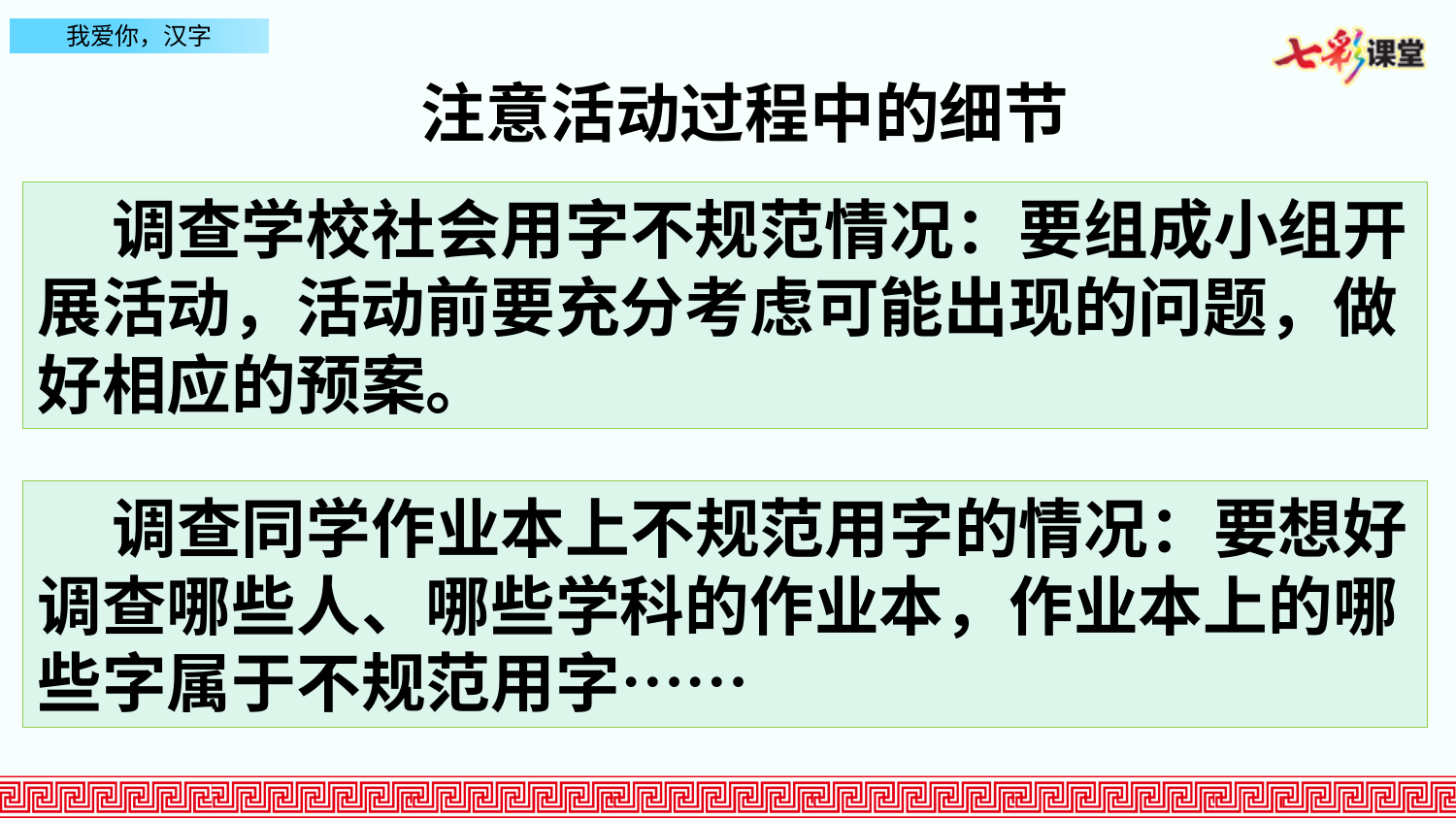

注意活动过程中的细节
    调查学校社会用字不规范情况：要组成小组开展活动，活动前要充分考虑可能出现的问题，做好相应的预案。
    调查同学作业本上不规范用字的情况：要想好调查哪些人、哪些学科的作业本，作业本上的哪些字属于不规范用字……